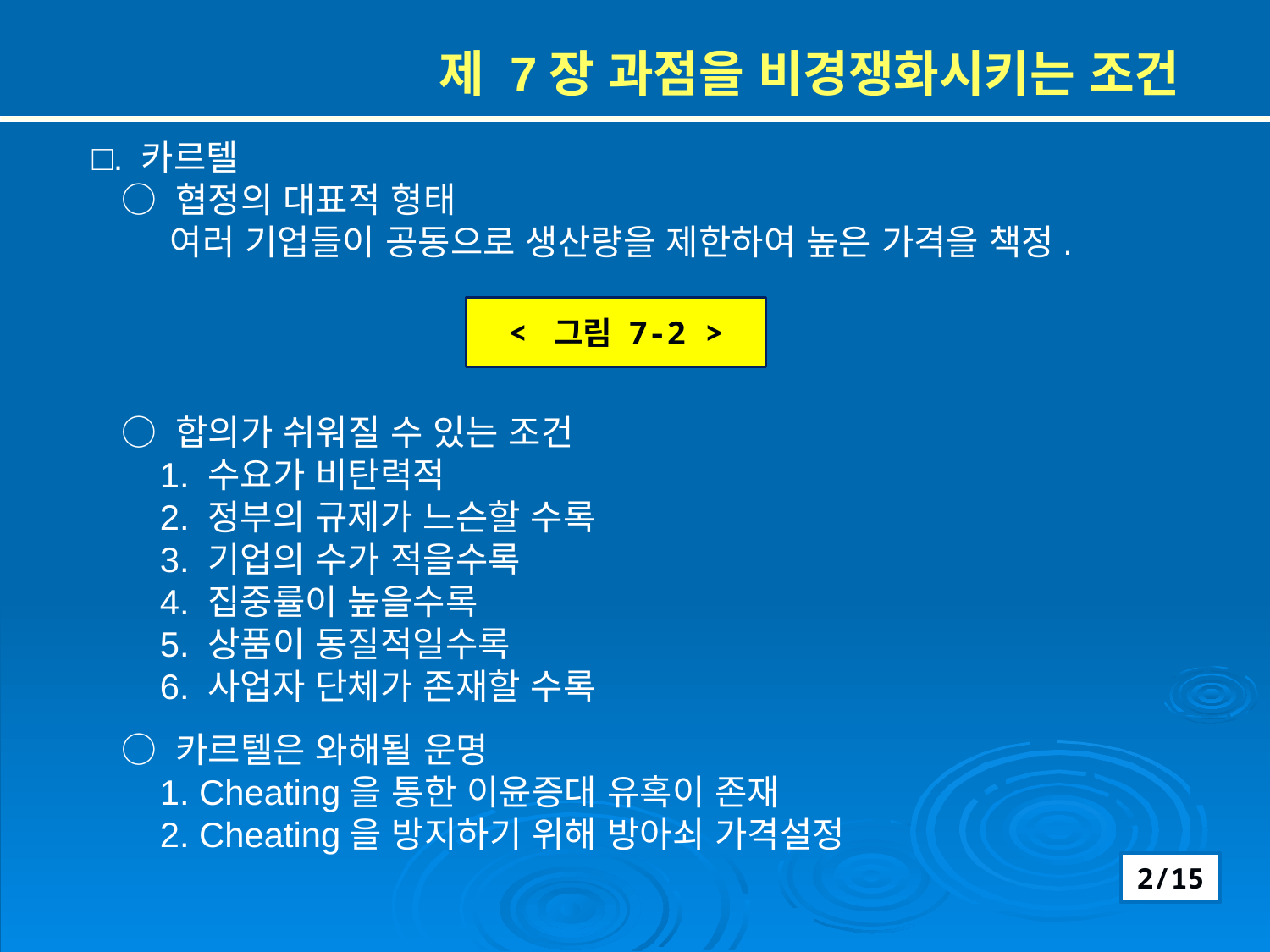

제 7장 과점을 비경쟁화시키는 조건

□. 카르텔
   ○ 협정의 대표적 형태
       여러 기업들이 공동으로 생산량을 제한하여 높은 가격을 책정.

   ○ 합의가 쉬워질 수 있는 조건
       1. 수요가 비탄력적
       2. 정부의 규제가 느슨할 수록
       3. 기업의 수가 적을수록
       4. 집중률이 높을수록
       5. 상품이 동질적일수록
       6. 사업자 단체가 존재할 수록

   ○ 카르텔은 와해될 운명
       1. Cheating을 통한 이윤증대 유혹이 존재
       2. Cheating을 방지하기 위해 방아쇠 가격설정
< 그림 7-2 >
2/15